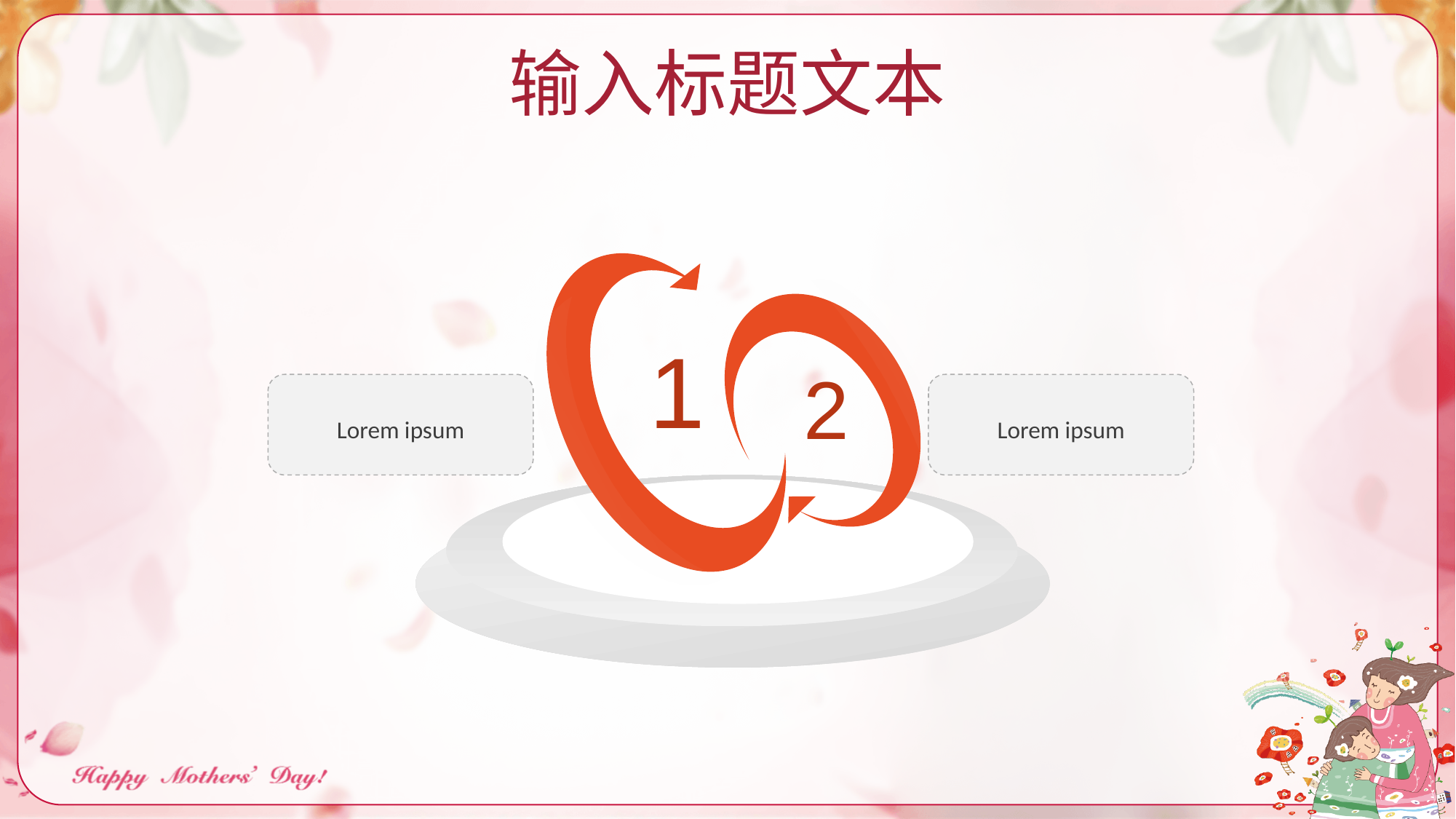

输入标题文本

1
2
Lorem ipsum
Lorem ipsum